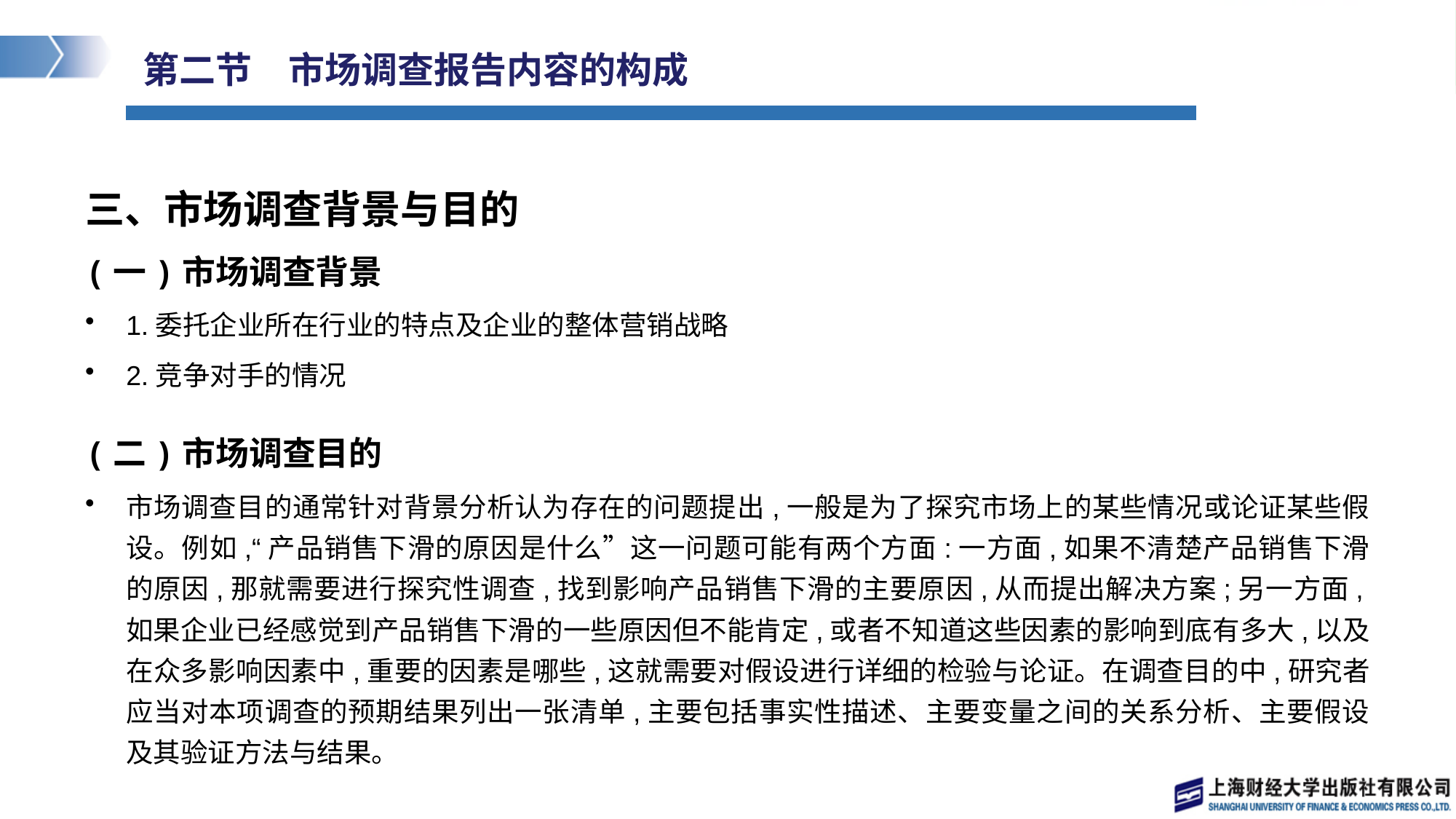

# 第二节　市场调查报告内容的构成
三、市场调查背景与目的
(一)市场调查背景
1.委托企业所在行业的特点及企业的整体营销战略
2.竞争对手的情况
(二)市场调查目的
市场调查目的通常针对背景分析认为存在的问题提出,一般是为了探究市场上的某些情况或论证某些假设。例如,“产品销售下滑的原因是什么”这一问题可能有两个方面:一方面,如果不清楚产品销售下滑的原因,那就需要进行探究性调查,找到影响产品销售下滑的主要原因,从而提出解决方案;另一方面,如果企业已经感觉到产品销售下滑的一些原因但不能肯定,或者不知道这些因素的影响到底有多大,以及在众多影响因素中,重要的因素是哪些,这就需要对假设进行详细的检验与论证。在调查目的中,研究者应当对本项调查的预期结果列出一张清单,主要包括事实性描述、主要变量之间的关系分析、主要假设及其验证方法与结果。